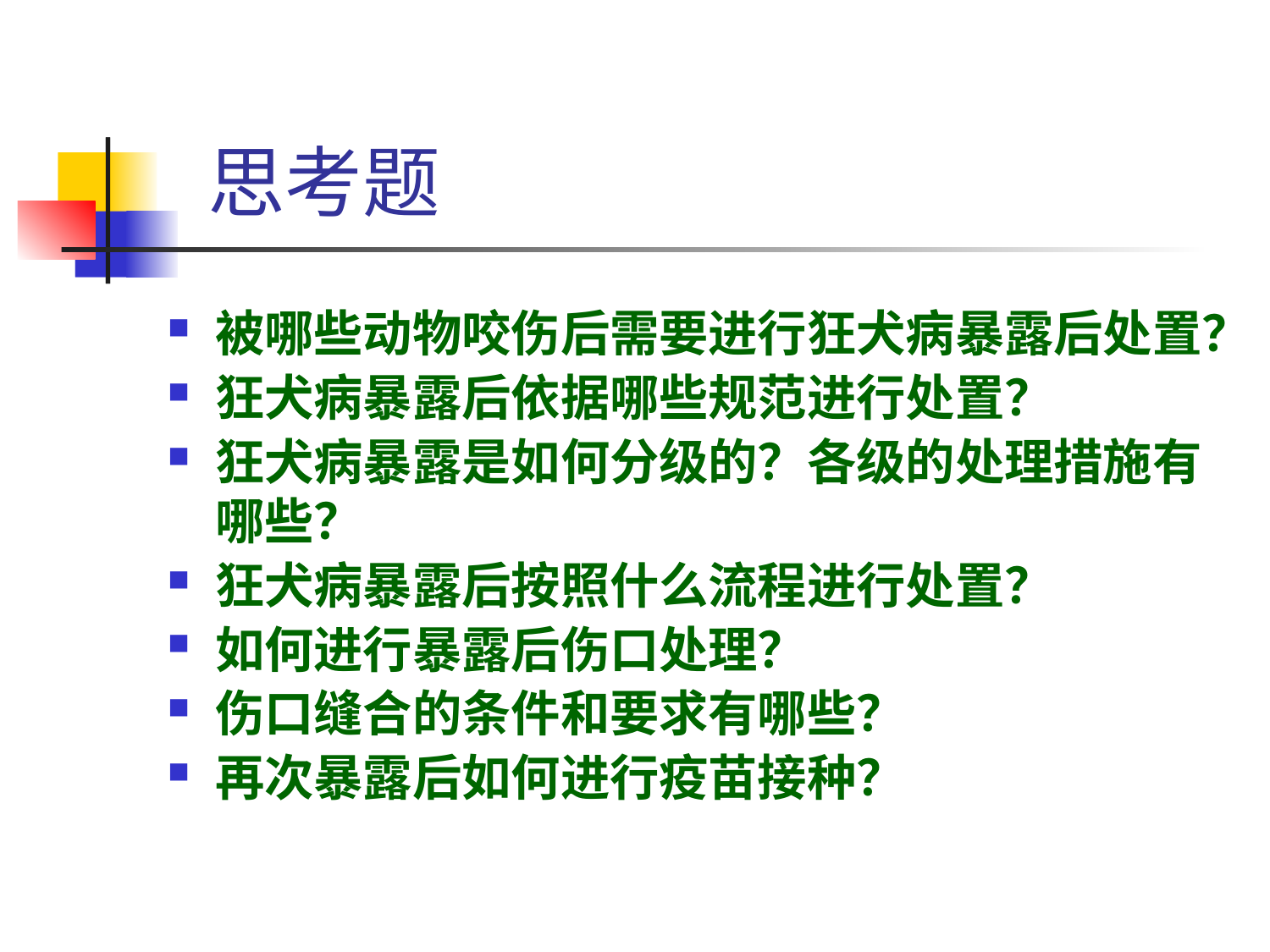

# 思考题
被哪些动物咬伤后需要进行狂犬病暴露后处置？
狂犬病暴露后依据哪些规范进行处置？
狂犬病暴露是如何分级的？各级的处理措施有哪些？
狂犬病暴露后按照什么流程进行处置？
如何进行暴露后伤口处理？
伤口缝合的条件和要求有哪些？
再次暴露后如何进行疫苗接种？